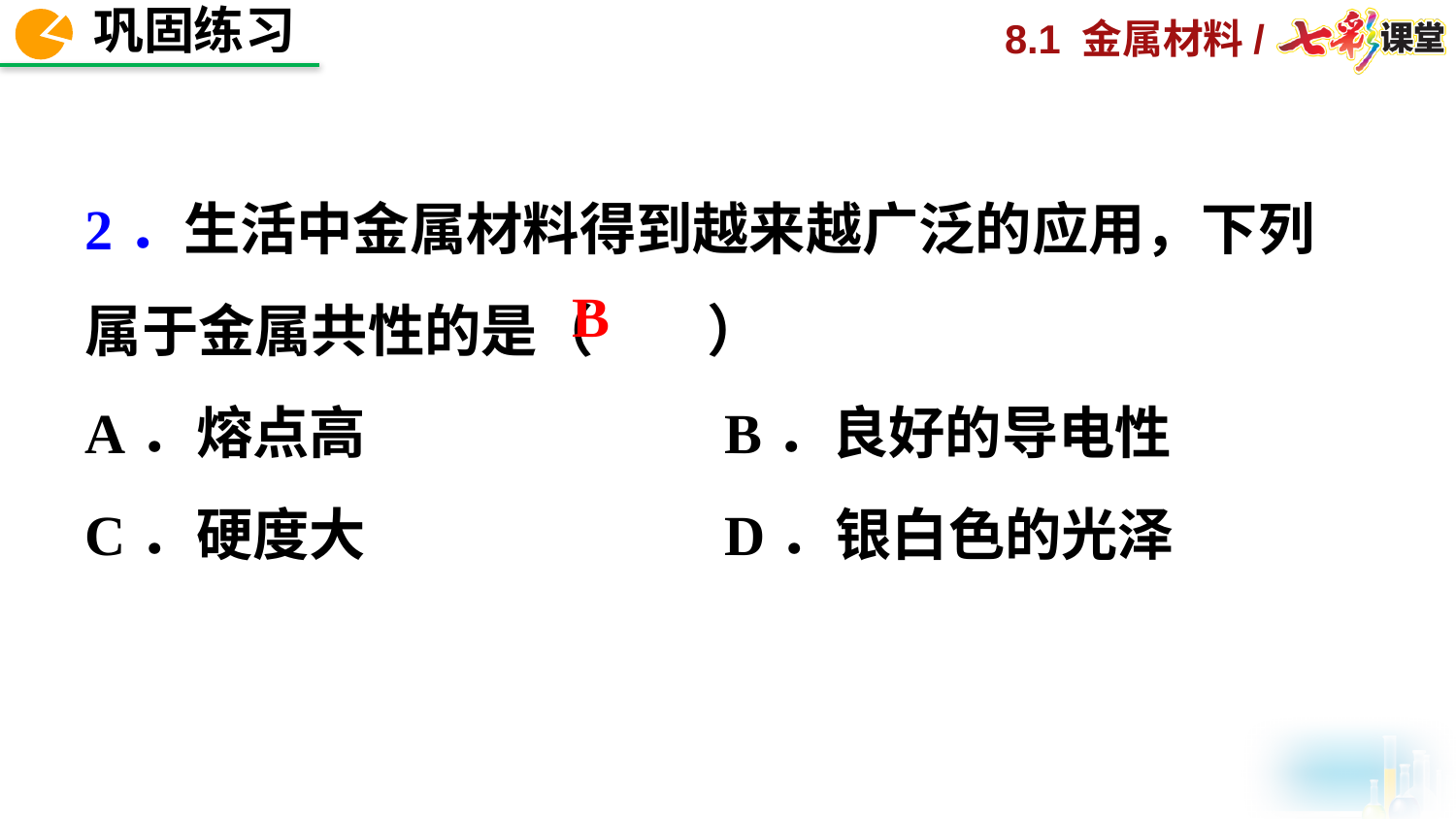

2．生活中金属材料得到越来越广泛的应用，下列属于金属共性的是（　　）
A．熔点高	                          B．良好的导电性
C．硬度大	                          D．银白色的光泽
B